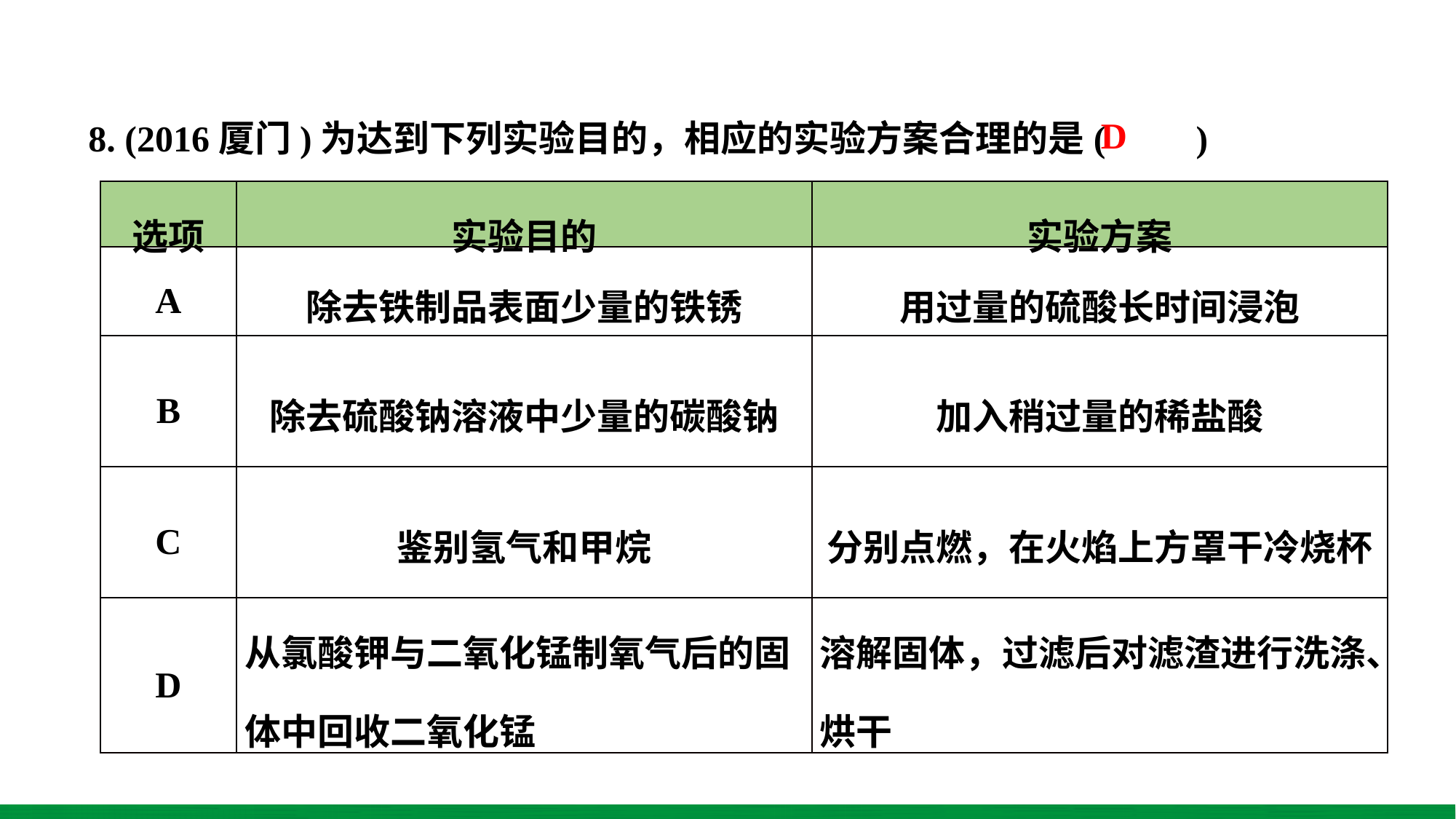

8. (2016厦门)为达到下列实验目的，相应的实验方案合理的是(　　)
D
| 选项 | 实验目的 | 实验方案 |
| --- | --- | --- |
| A | 除去铁制品表面少量的铁锈 | 用过量的硫酸长时间浸泡 |
| B | 除去硫酸钠溶液中少量的碳酸钠 | 加入稍过量的稀盐酸 |
| C | 鉴别氢气和甲烷 | 分别点燃，在火焰上方罩干冷烧杯 |
| D | 从氯酸钾与二氧化锰制氧气后的固体中回收二氧化锰 | 溶解固体，过滤后对滤渣进行洗涤、烘干 |